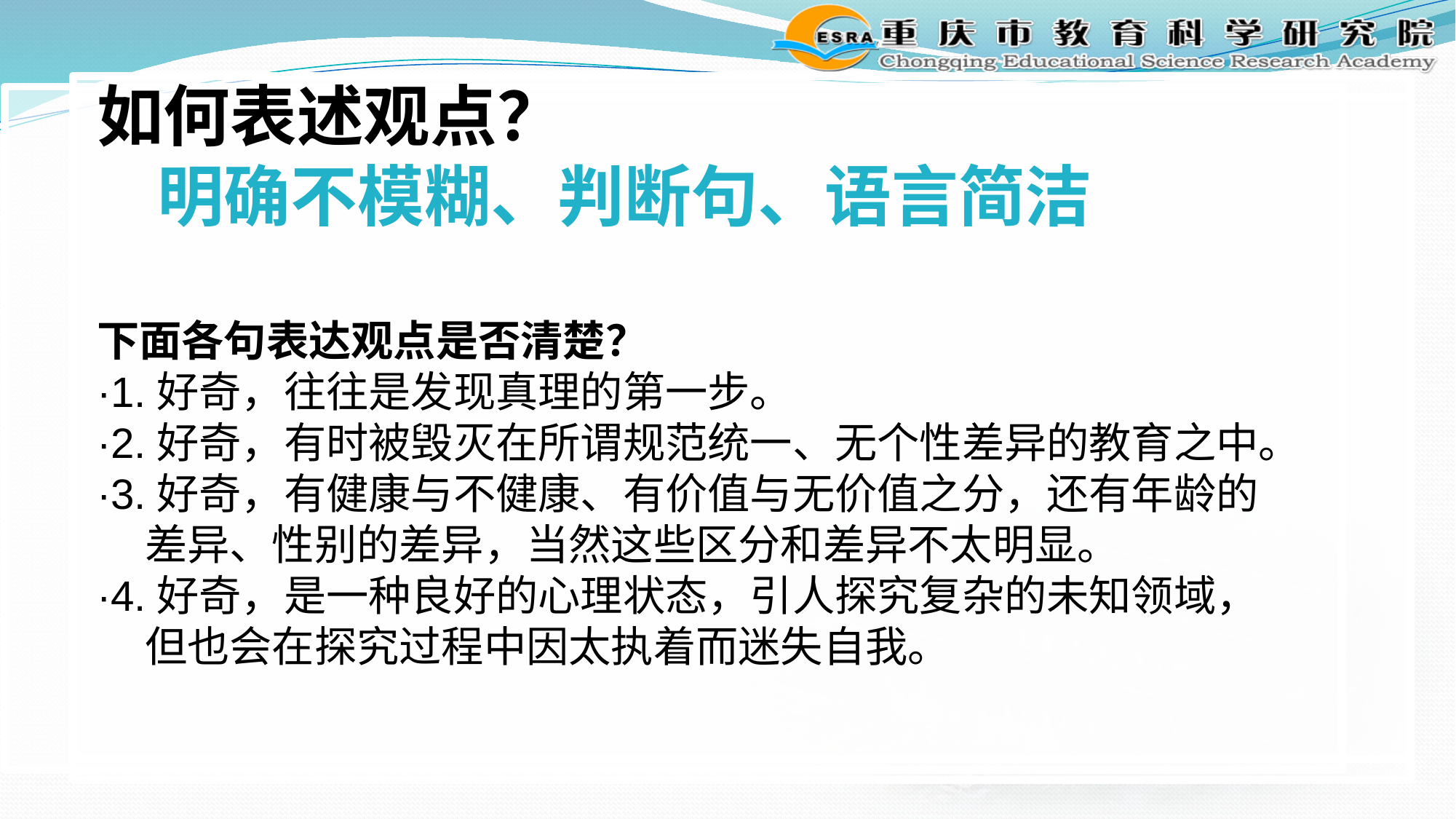

如何表述观点？
    明确不模糊、判断句、语言简洁
下面各句表达观点是否清楚？
·1.好奇，往往是发现真理的第一步。
·2.好奇，有时被毁灭在所谓规范统一、无个性差异的教育之中。
·3.好奇，有健康与不健康、有价值与无价值之分，还有年龄的
    差异、性别的差异，当然这些区分和差异不太明显。
·4.好奇，是一种良好的心理状态，引人探究复杂的未知领域，
    但也会在探究过程中因太执着而迷失自我。